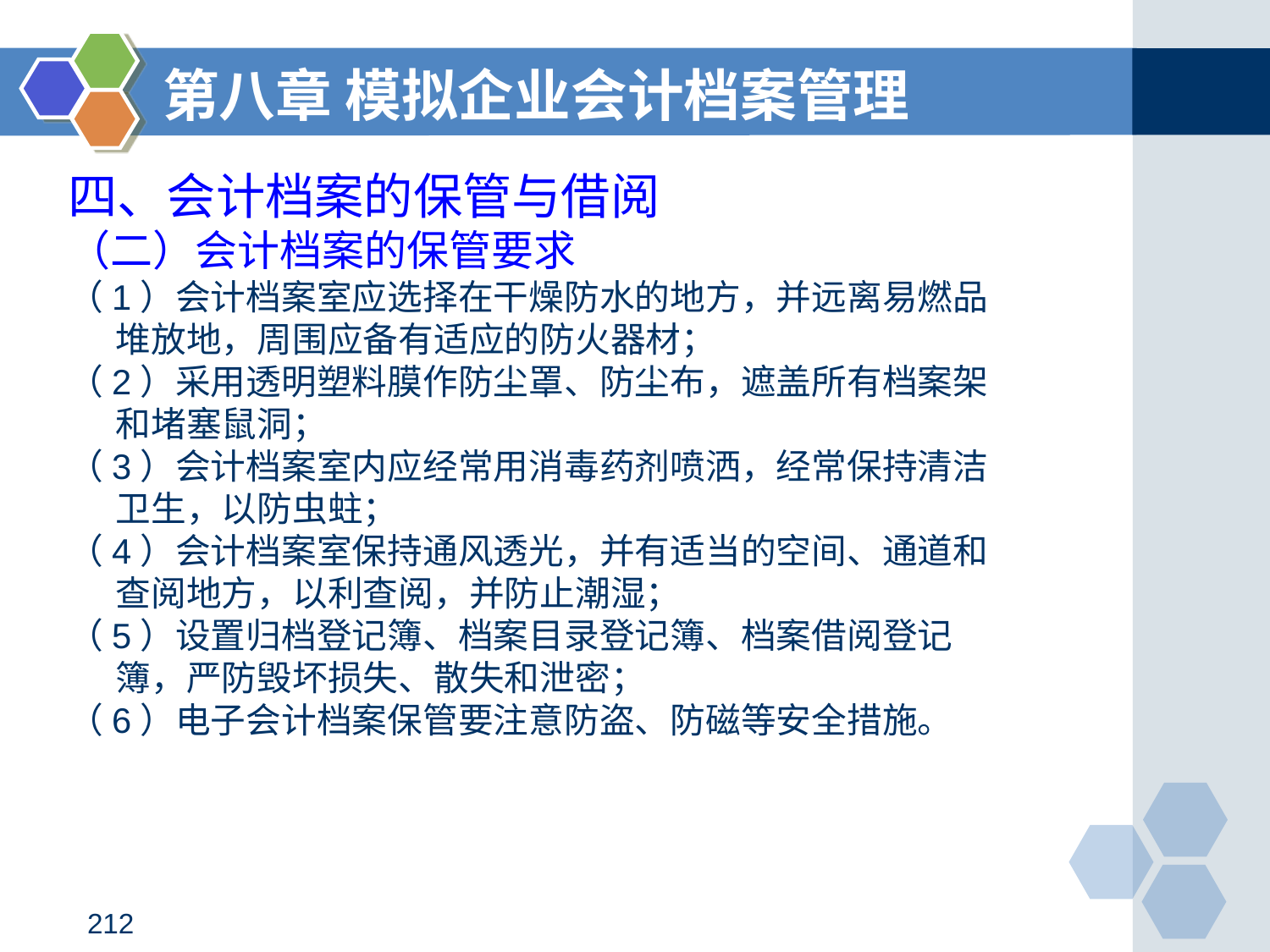

第八章 模拟企业会计档案管理
# 四、会计档案的保管与借阅
（二）会计档案的保管要求
（1）会计档案室应选择在干燥防水的地方，并远离易燃品堆放地，周围应备有适应的防火器材；
（2）采用透明塑料膜作防尘罩、防尘布，遮盖所有档案架和堵塞鼠洞；
（3）会计档案室内应经常用消毒药剂喷洒，经常保持清洁卫生，以防虫蛀；
（4）会计档案室保持通风透光，并有适当的空间、通道和查阅地方，以利查阅，并防止潮湿；
（5）设置归档登记簿、档案目录登记簿、档案借阅登记簿，严防毁坏损失、散失和泄密；
（6）电子会计档案保管要注意防盗、防磁等安全措施。